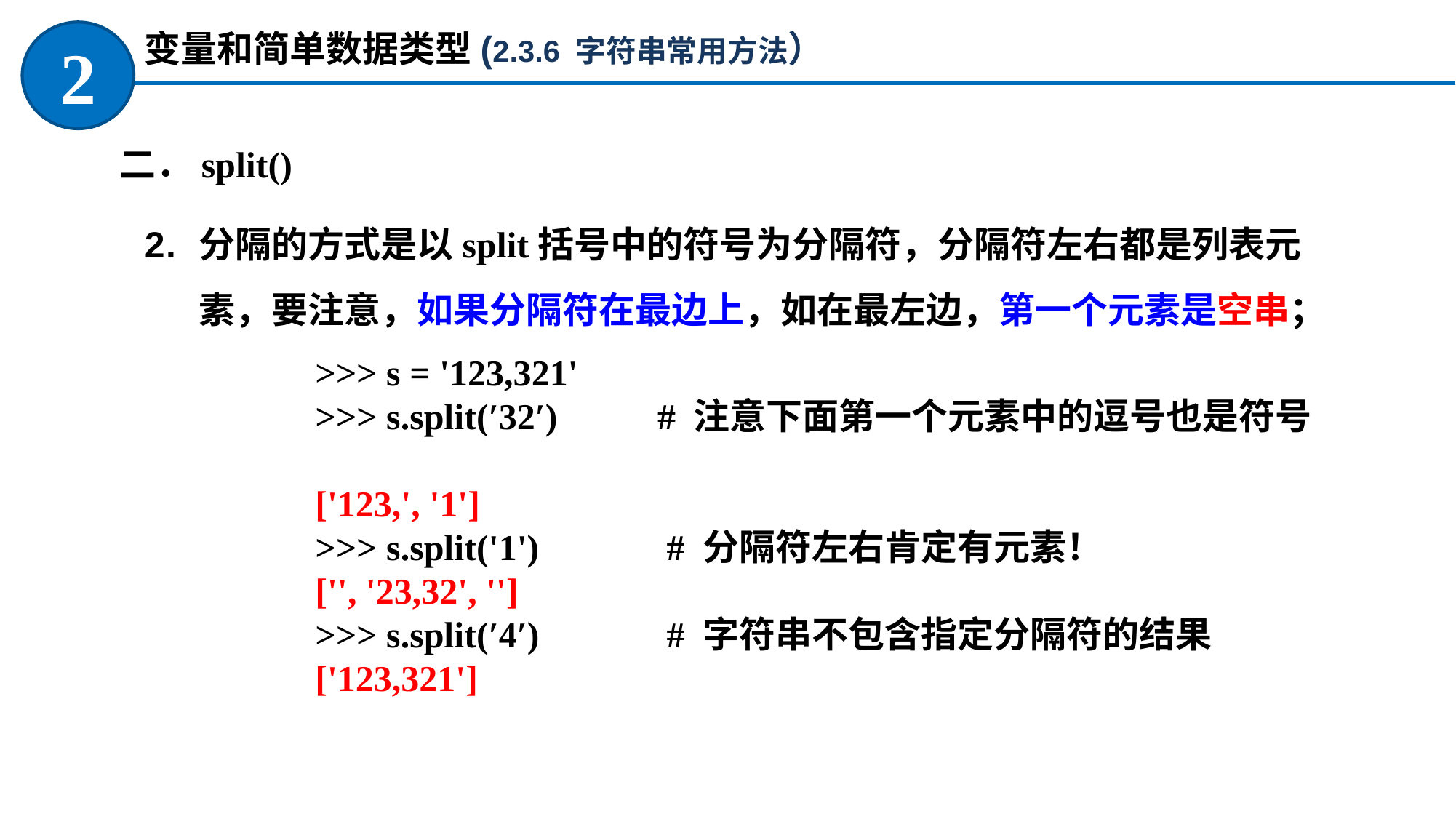

变量和简单数据类型(2.3.6 字符串常用方法）
2
二．split()
分隔的方式是以split括号中的符号为分隔符，分隔符左右都是列表元素，要注意，如果分隔符在最边上，如在最左边，第一个元素是空串；
>>> s = '123,321'
>>> s.split(′32′)           # 注意下面第一个元素中的逗号也是符号
['123,', '1']
>>> s.split('1')              # 分隔符左右肯定有元素！
['', '23,32', '']
>>> s.split(′4′)              # 字符串不包含指定分隔符的结果
['123,321']